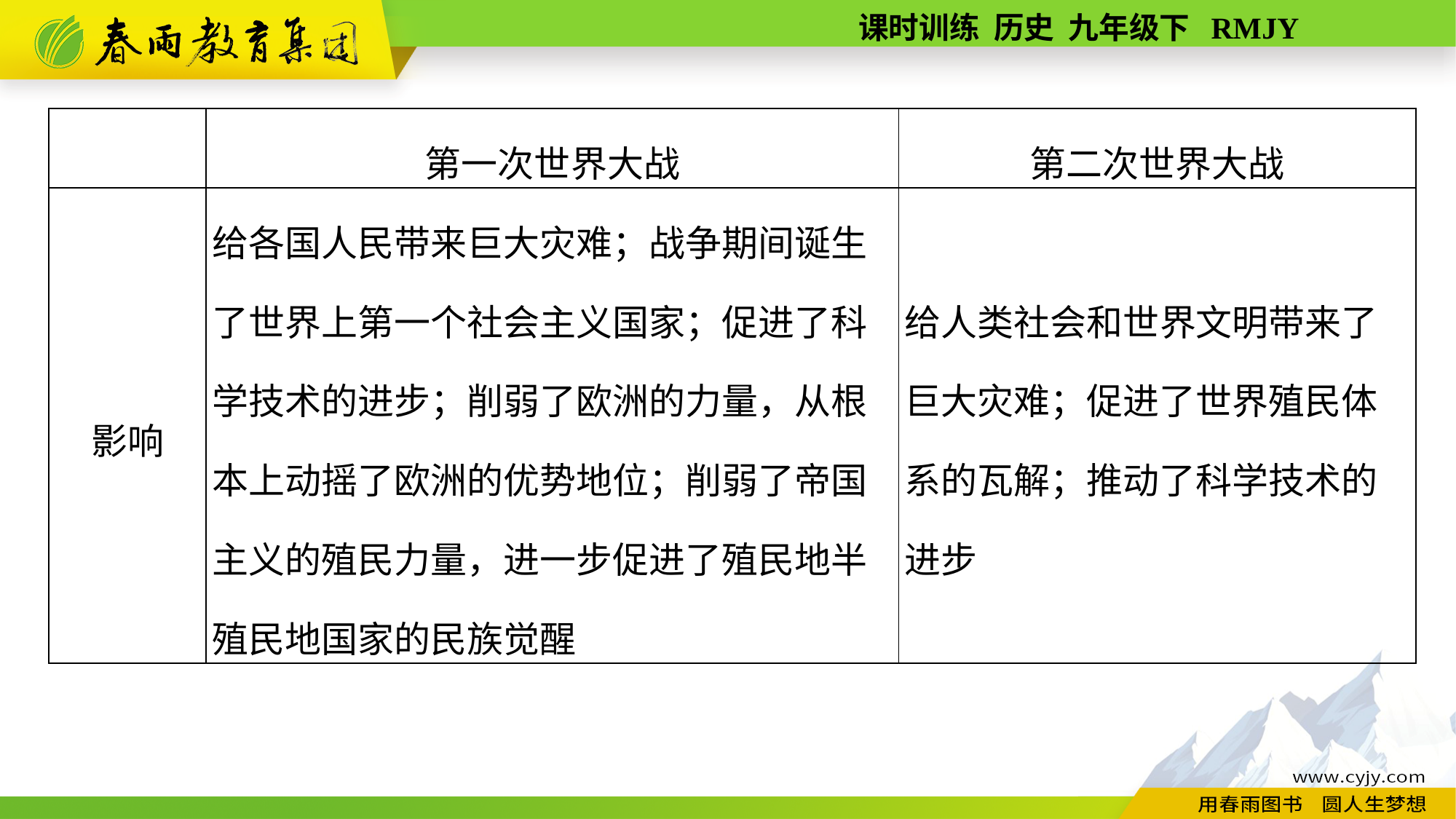

|  | 第一次世界大战 | 第二次世界大战 |
| --- | --- | --- |
| 影响 | 给各国人民带来巨大灾难；战争期间诞生了世界上第一个社会主义国家；促进了科学技术的进步；削弱了欧洲的力量，从根本上动摇了欧洲的优势地位；削弱了帝国主义的殖民力量，进一步促进了殖民地半殖民地国家的民族觉醒 | 给人类社会和世界文明带来了巨大灾难；促进了世界殖民体系的瓦解；推动了科学技术的进步 |